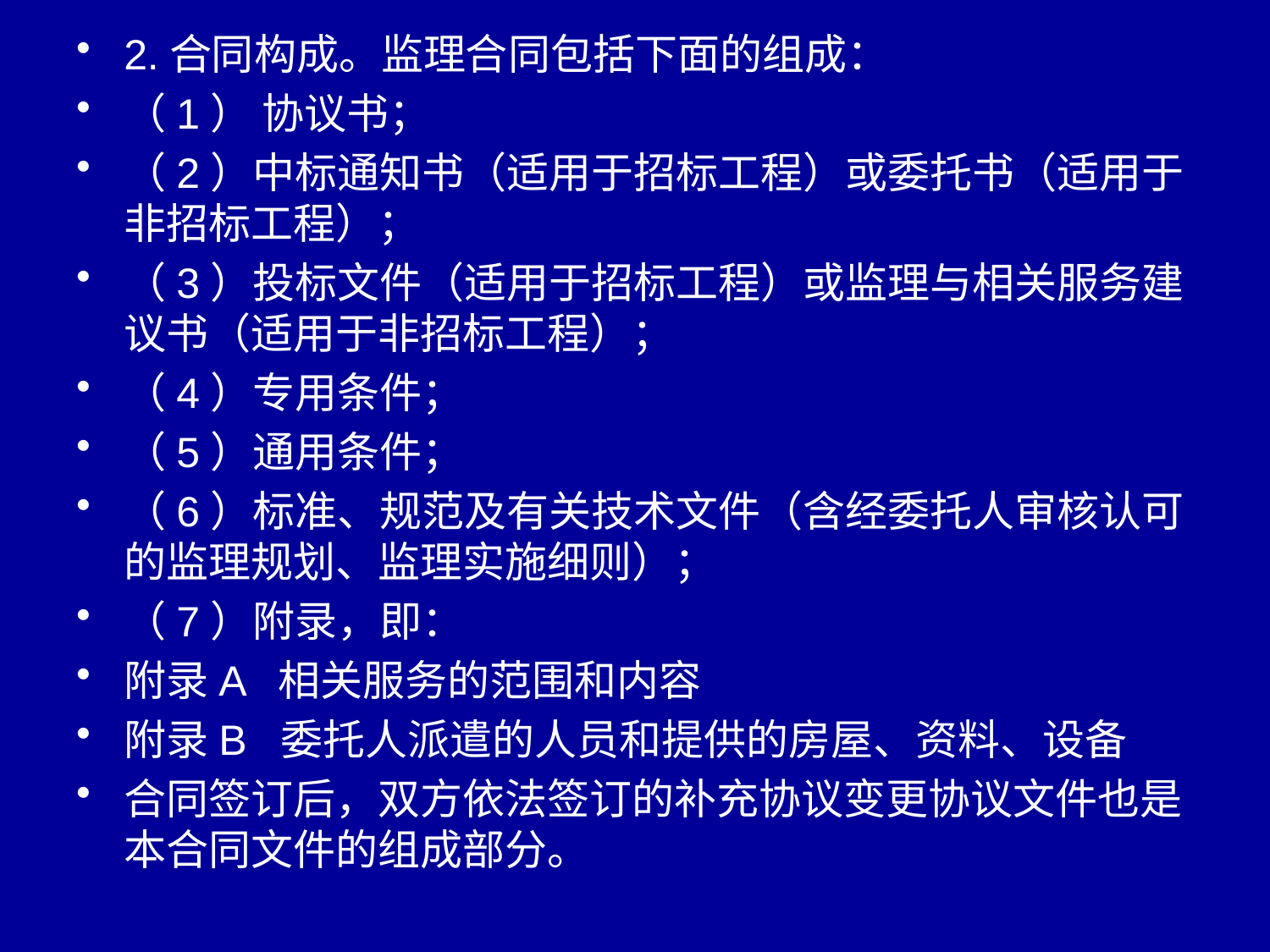

2.合同构成。监理合同包括下面的组成：
（1） 协议书；
（2）中标通知书（适用于招标工程）或委托书（适用于非招标工程）；
（3）投标文件（适用于招标工程）或监理与相关服务建议书（适用于非招标工程）；
（4）专用条件；
（5）通用条件；
（6）标准、规范及有关技术文件（含经委托人审核认可的监理规划、监理实施细则）；
（7）附录，即：
附录A  相关服务的范围和内容
附录B  委托人派遣的人员和提供的房屋、资料、设备
合同签订后，双方依法签订的补充协议变更协议文件也是本合同文件的组成部分。